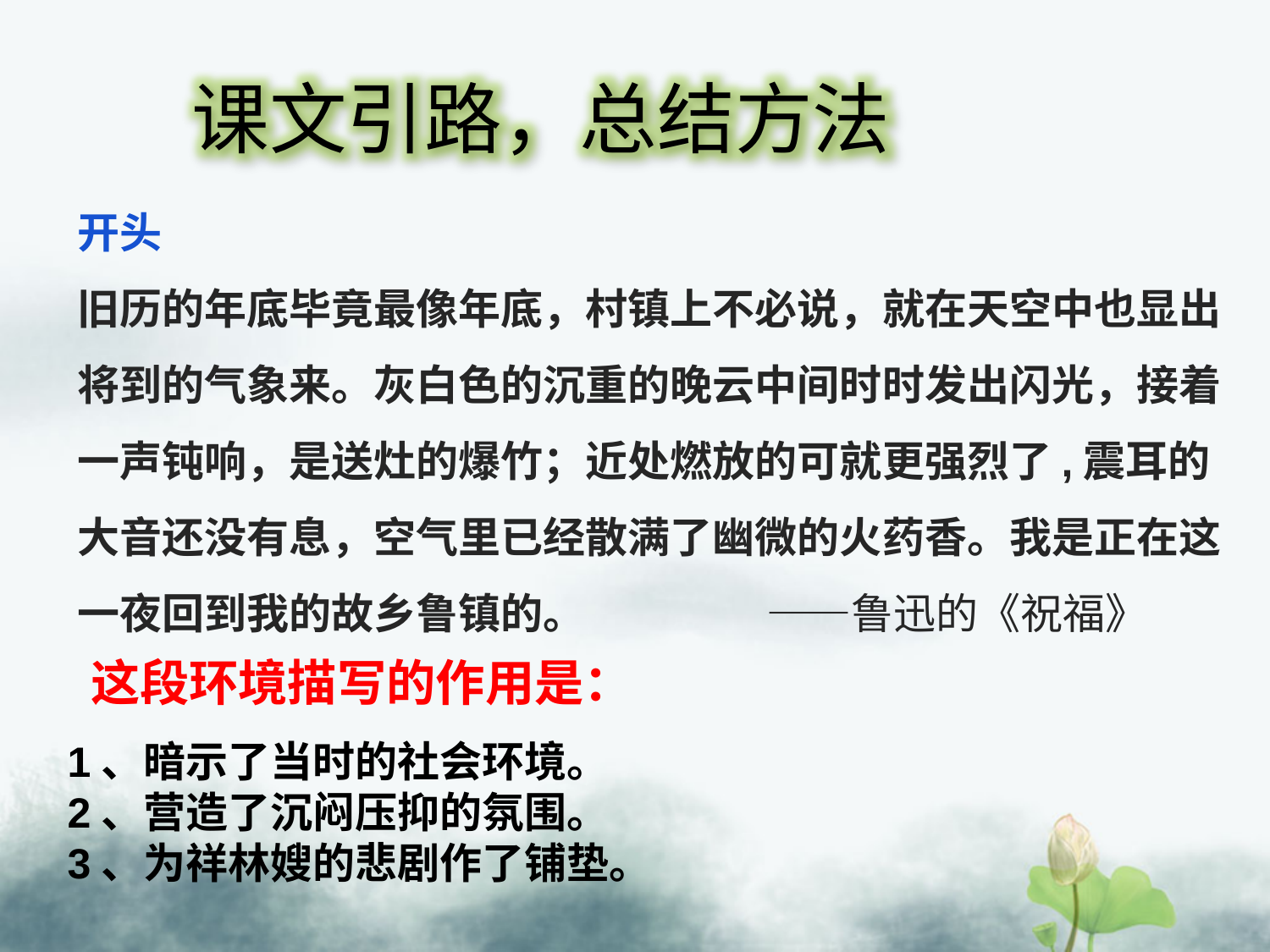

课文引路，总结方法
开头
旧历的年底毕竟最像年底，村镇上不必说，就在天空中也显出将到的气象来。灰白色的沉重的晚云中间时时发出闪光，接着一声钝响，是送灶的爆竹；近处燃放的可就更强烈了,震耳的大音还没有息，空气里已经散满了幽微的火药香。我是正在这一夜回到我的故乡鲁镇的。                   ——鲁迅的《祝福》

这段环境描写的作用是：

1、暗示了当时的社会环境。
2、营造了沉闷压抑的氛围。
3、为祥林嫂的悲剧作了铺垫。